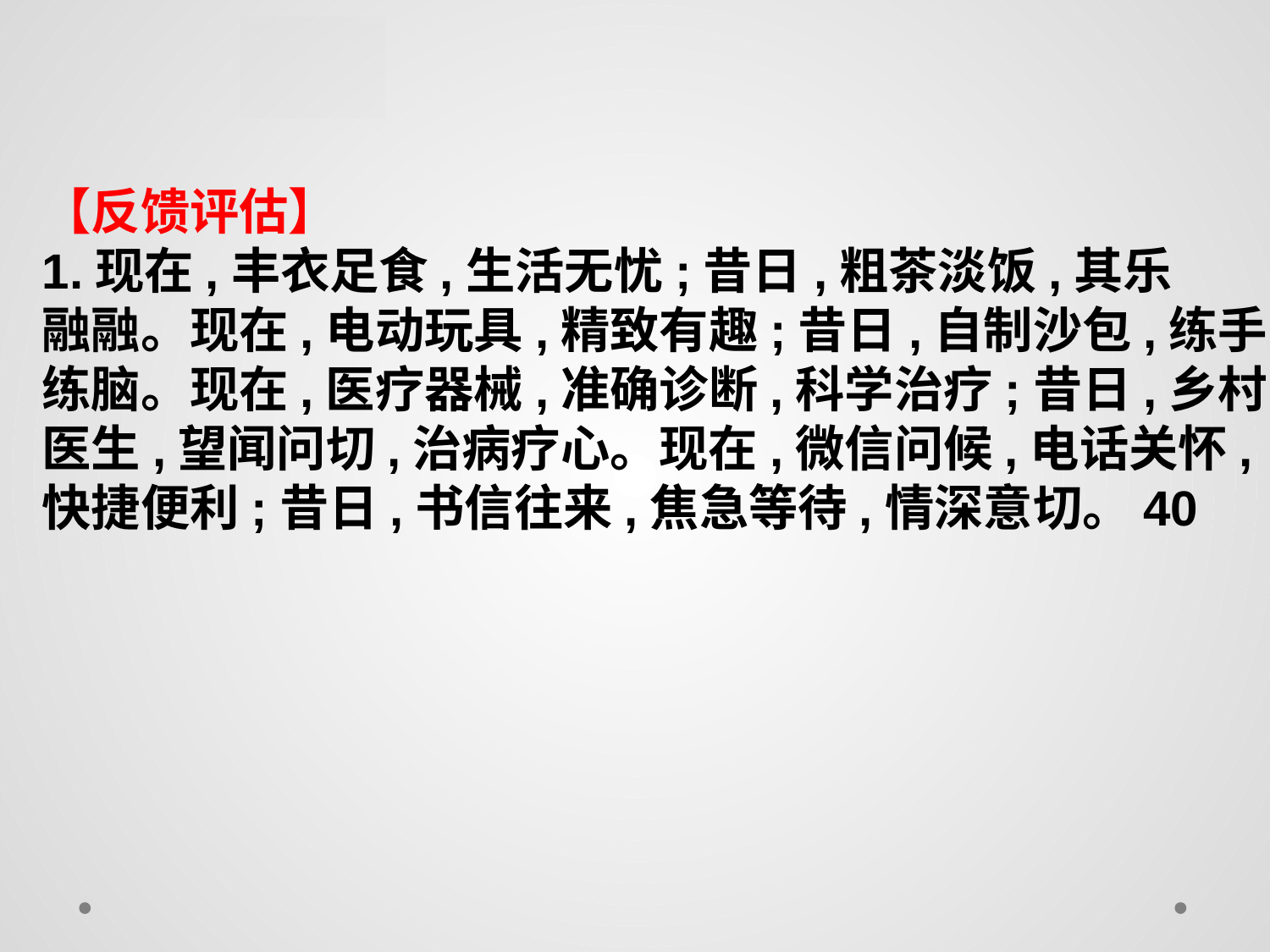

【反馈评估】
1.现在,丰衣足食,生活无忧;昔日,粗茶淡饭,其乐
融融。现在,电动玩具,精致有趣;昔日,自制沙包,练手
练脑。现在,医疗器械,准确诊断,科学治疗;昔日,乡村
医生,望闻问切,治病疗心。现在,微信问候,电话关怀,
快捷便利;昔日,书信往来,焦急等待,情深意切。40